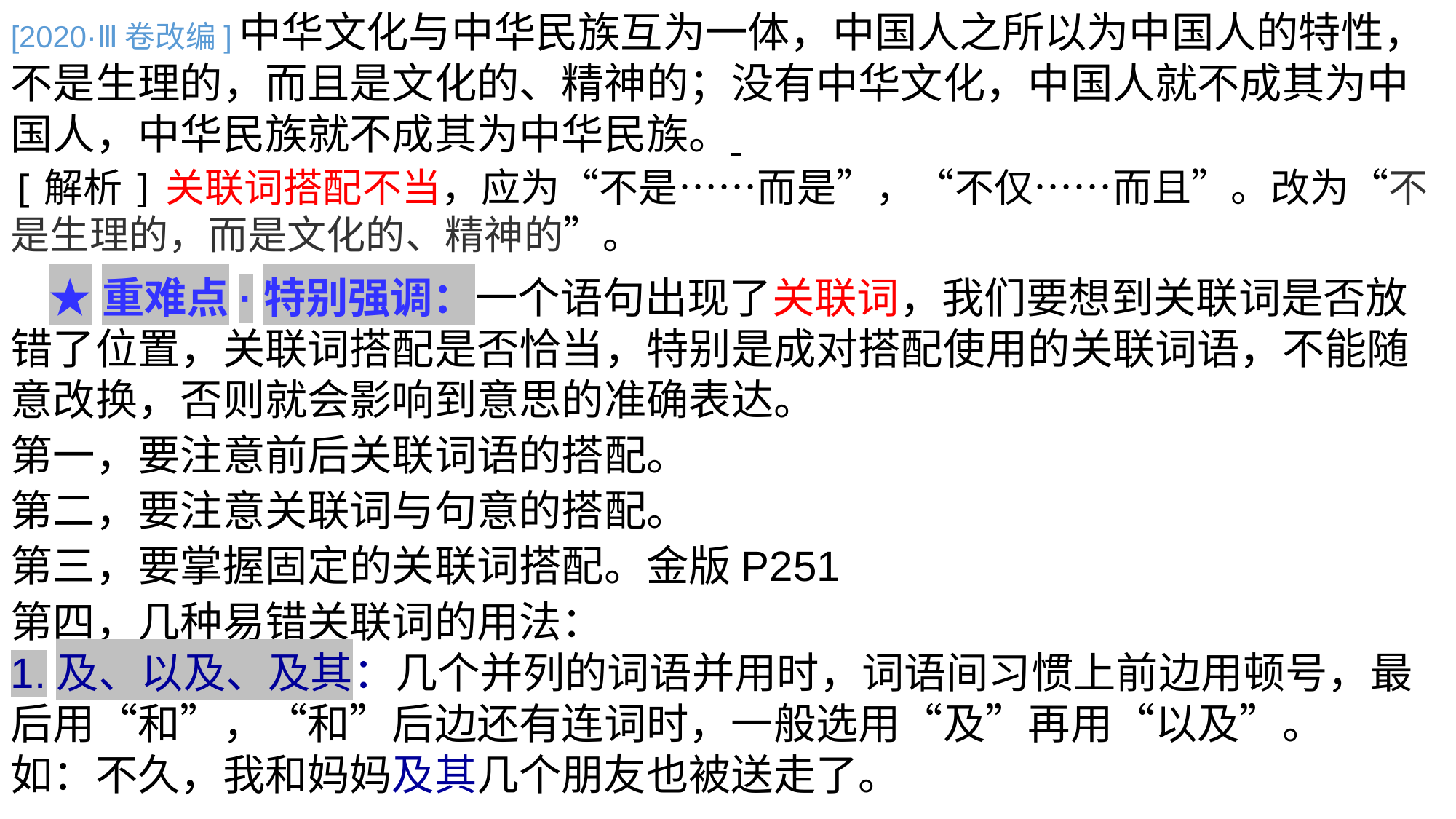

[2020·Ⅲ卷改编]中华文化与中华民族互为一体，中国人之所以为中国人的特性，不是生理的，而且是文化的、精神的；没有中华文化，中国人就不成其为中国人，中华民族就不成其为中华民族。
[解析]关联词搭配不当，应为“不是……而是”，“不仅……而且”。改为“不是生理的，而是文化的、精神的”。
    ★重难点·特别强调：一个语句出现了关联词，我们要想到关联词是否放错了位置，关联词搭配是否恰当，特别是成对搭配使用的关联词语，不能随意改换，否则就会影响到意思的准确表达。
第一，要注意前后关联词语的搭配。
第二，要注意关联词与句意的搭配。
第三，要掌握固定的关联词搭配。金版P251
第四，几种易错关联词的用法：
1.及、以及、及其：几个并列的词语并用时，词语间习惯上前边用顿号，最后用“和”，“和”后边还有连词时，一般选用“及”再用“以及”。
如：不久，我和妈妈及其几个朋友也被送走了。